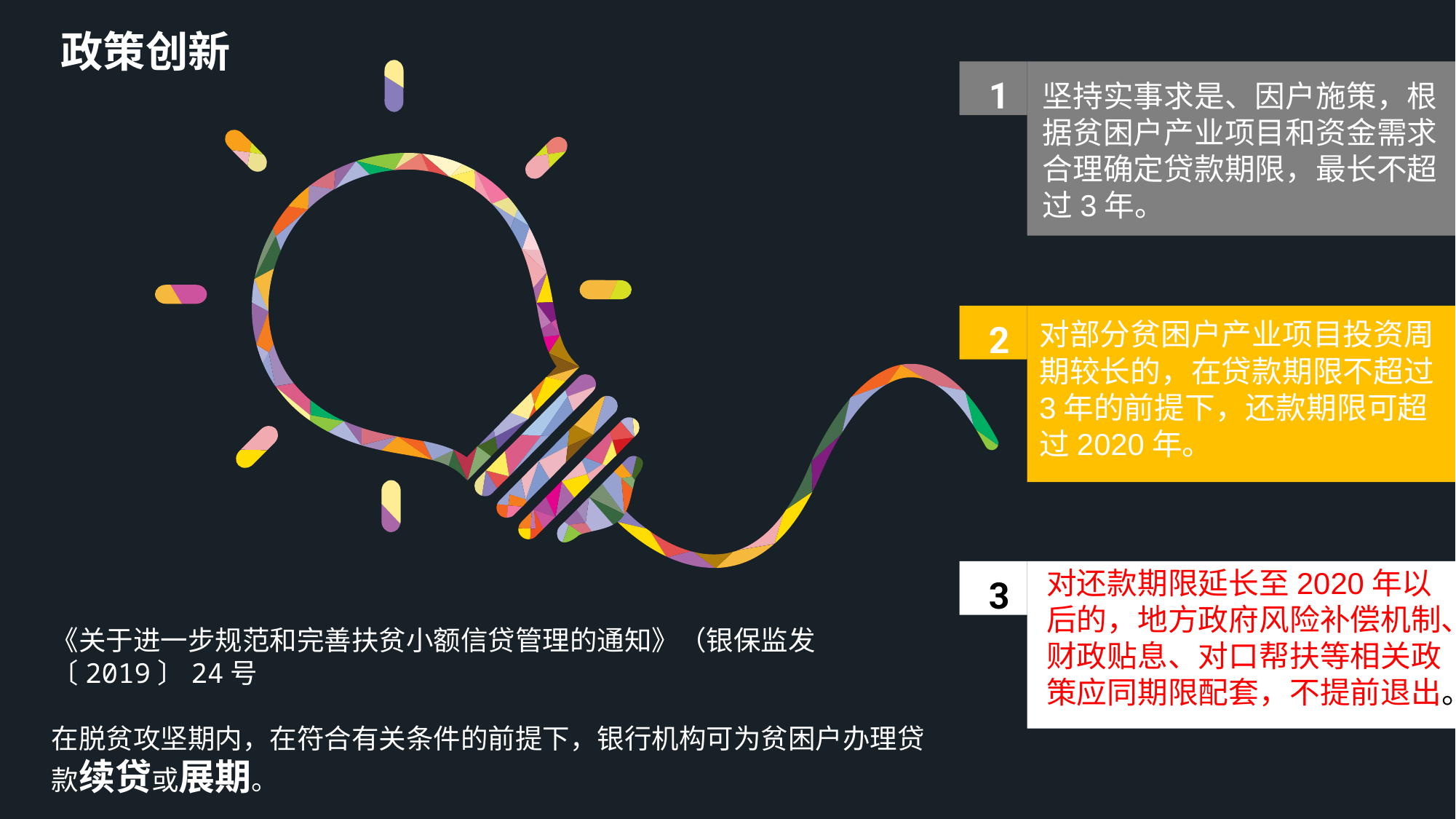

政策创新

1
坚持实事求是、因户施策，根据贫困户产业项目和资金需求合理确定贷款期限，最长不超过3年。

2

对部分贫困户产业项目投资周期较长的，在贷款期限不超过3年的前提下，还款期限可超过2020年。
对还款期限延长至2020年以后的，地方政府风险补偿机制、财政贴息、对口帮扶等相关政策应同期限配套，不提前退出。

3

《关于进一步规范和完善扶贫小额信贷管理的通知》（银保监发〔2019〕24号

在脱贫攻坚期内，在符合有关条件的前提下，银行机构可为贫困户办理贷款续贷或展期。